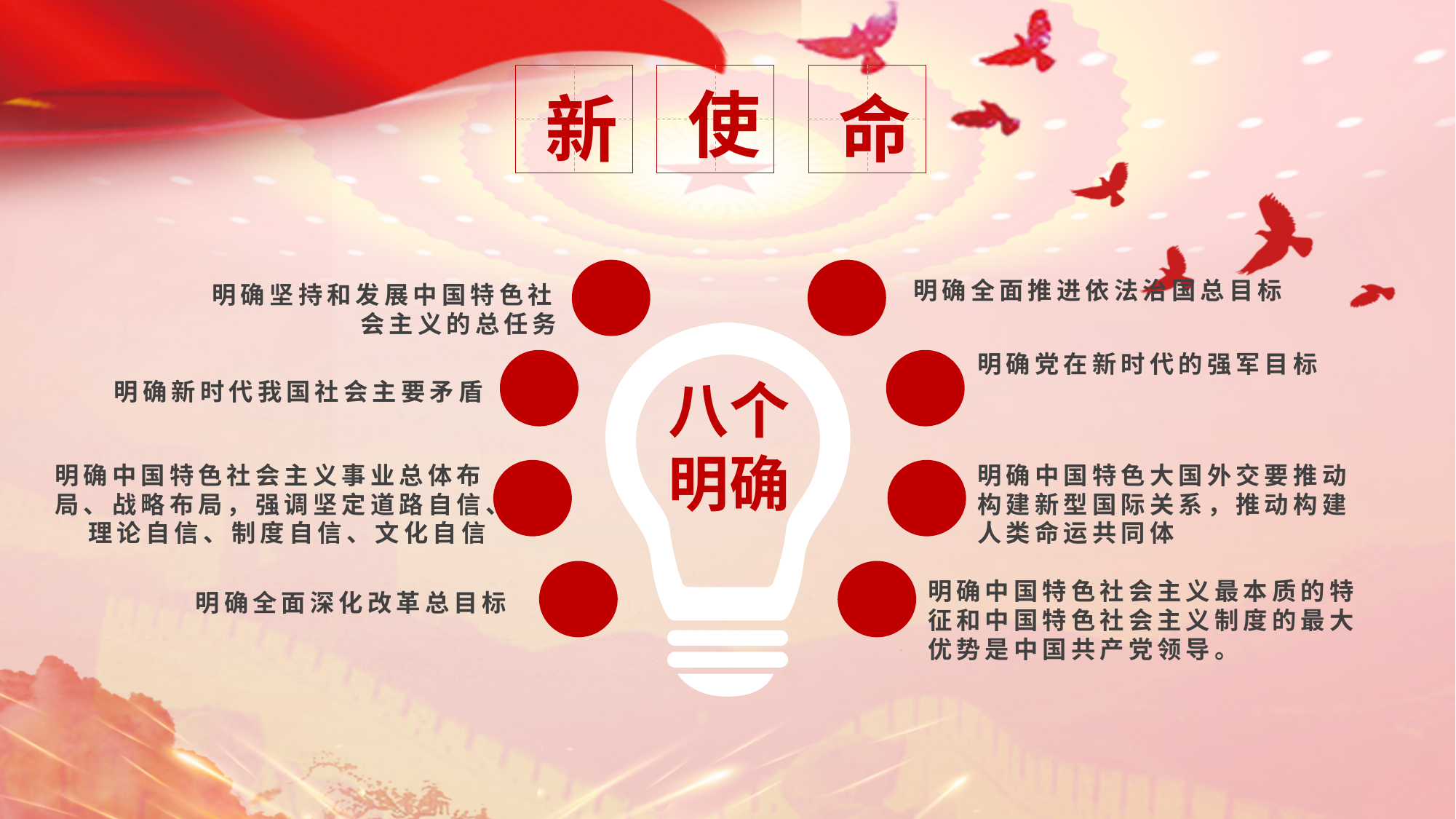

新

使

命

明确坚持和发展中国特色社会主义的总任务

明确全面推进依法治国总目标

八个
明确
明确党在新时代的强军目标

明确新时代我国社会主要矛盾
明确中国特色大国外交要推动构建新型国际关系，推动构建人类命运共同体
明确中国特色社会主义事业总体布局、战略布局，强调坚定道路自信、理论自信、制度自信、文化自信

明确中国特色社会主义最本质的特征和中国特色社会主义制度的最大优势是中国共产党领导。
明确全面深化改革总目标